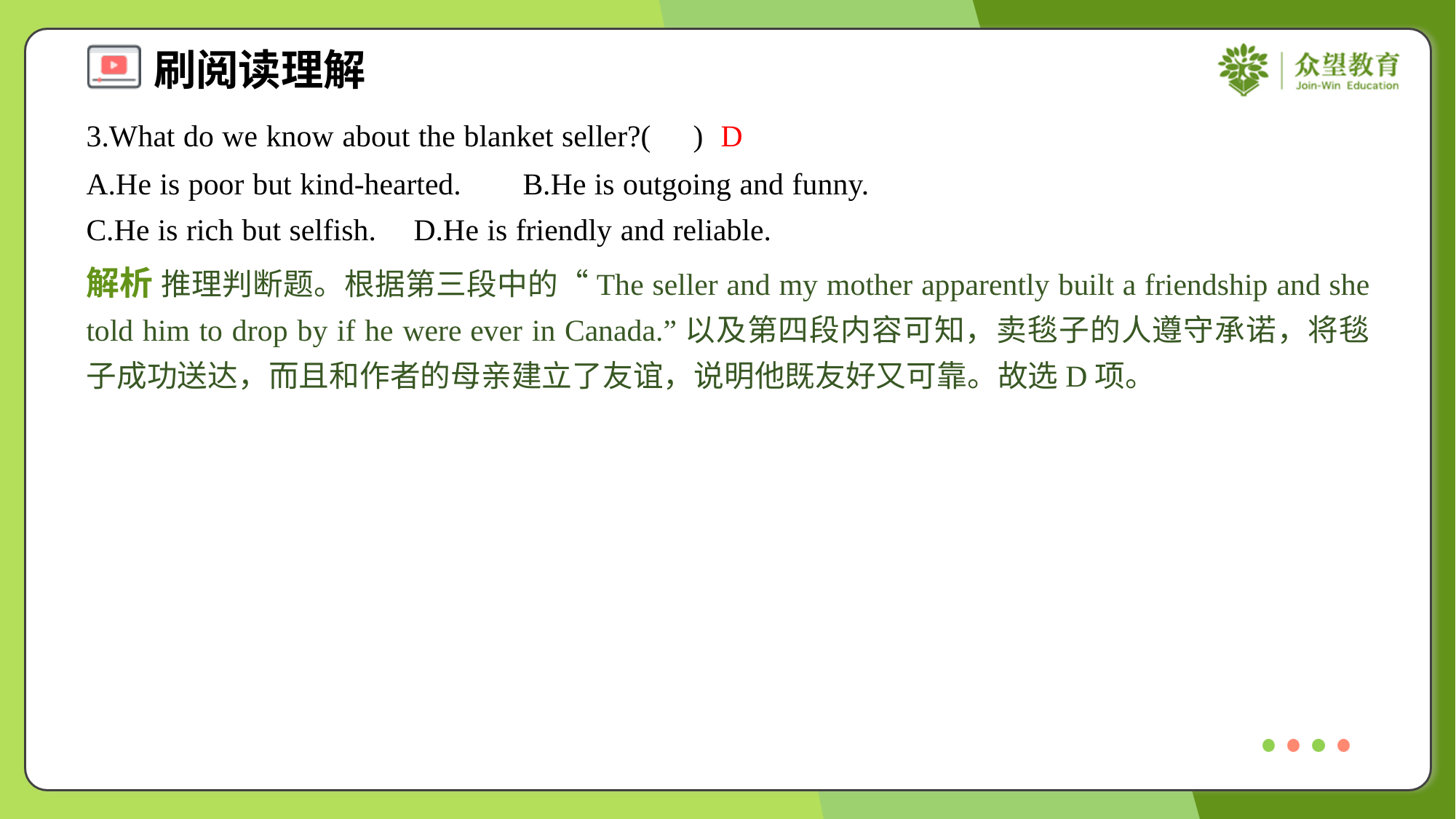

3.What do we know about the blanket seller?(     )
D
A.He is poor but kind-hearted.	B.He is outgoing and funny.
C.He is rich but selfish.	D.He is friendly and reliable.
解析 推理判断题。根据第三段中的“The seller and my mother apparently built a friendship and she told him to drop by if he were ever in Canada.”以及第四段内容可知，卖毯子的人遵守承诺，将毯子成功送达，而且和作者的母亲建立了友谊，说明他既友好又可靠。故选D项。